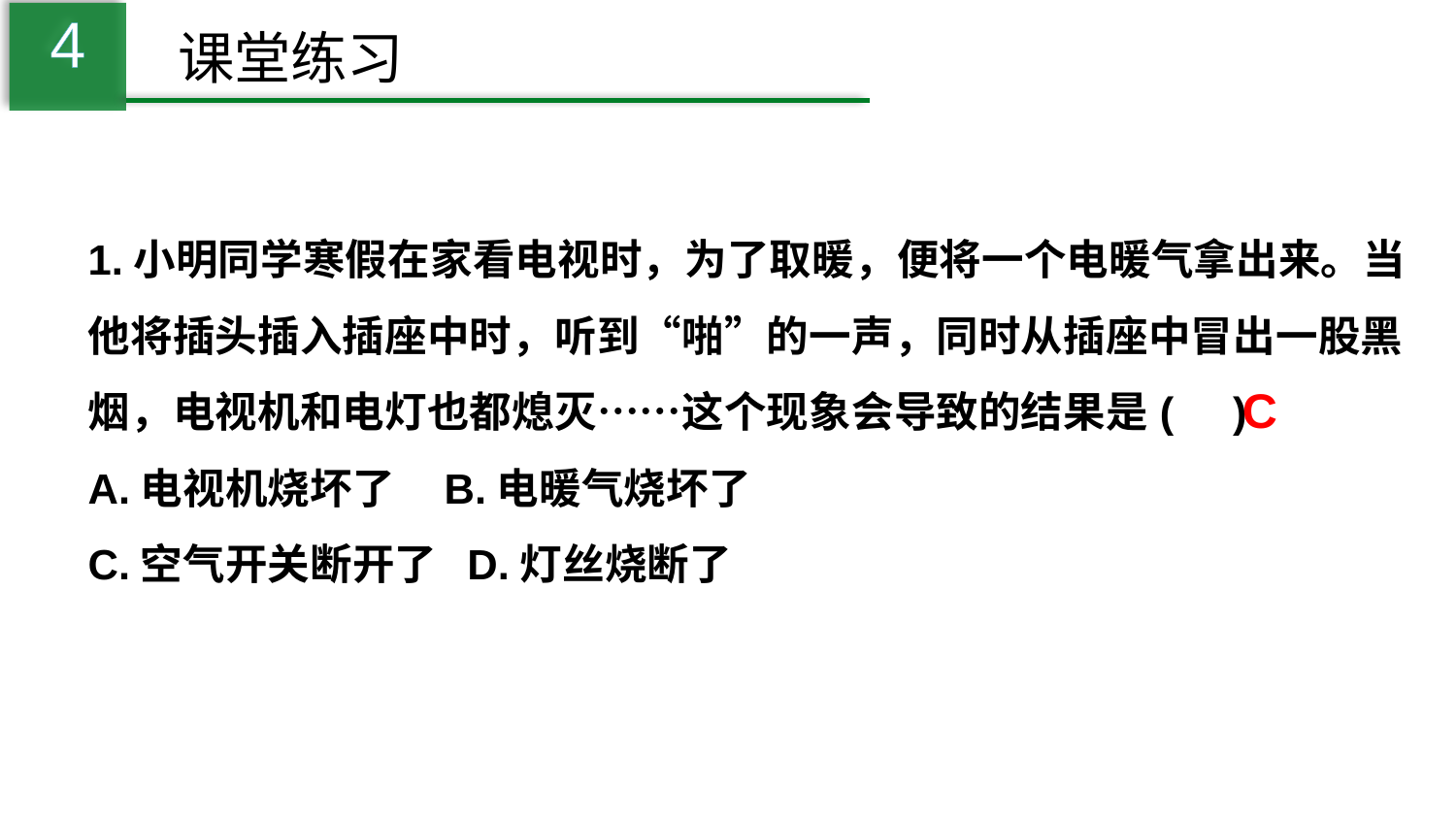

4
课堂练习
1.小明同学寒假在家看电视时，为了取暖，便将一个电暖气拿出来。当他将插头插入插座中时，听到“啪”的一声，同时从插座中冒出一股黑烟，电视机和电灯也都熄灭……这个现象会导致的结果是(     )
A.电视机烧坏了    B.电暖气烧坏了
C.空气开关断开了  D.灯丝烧断了
C